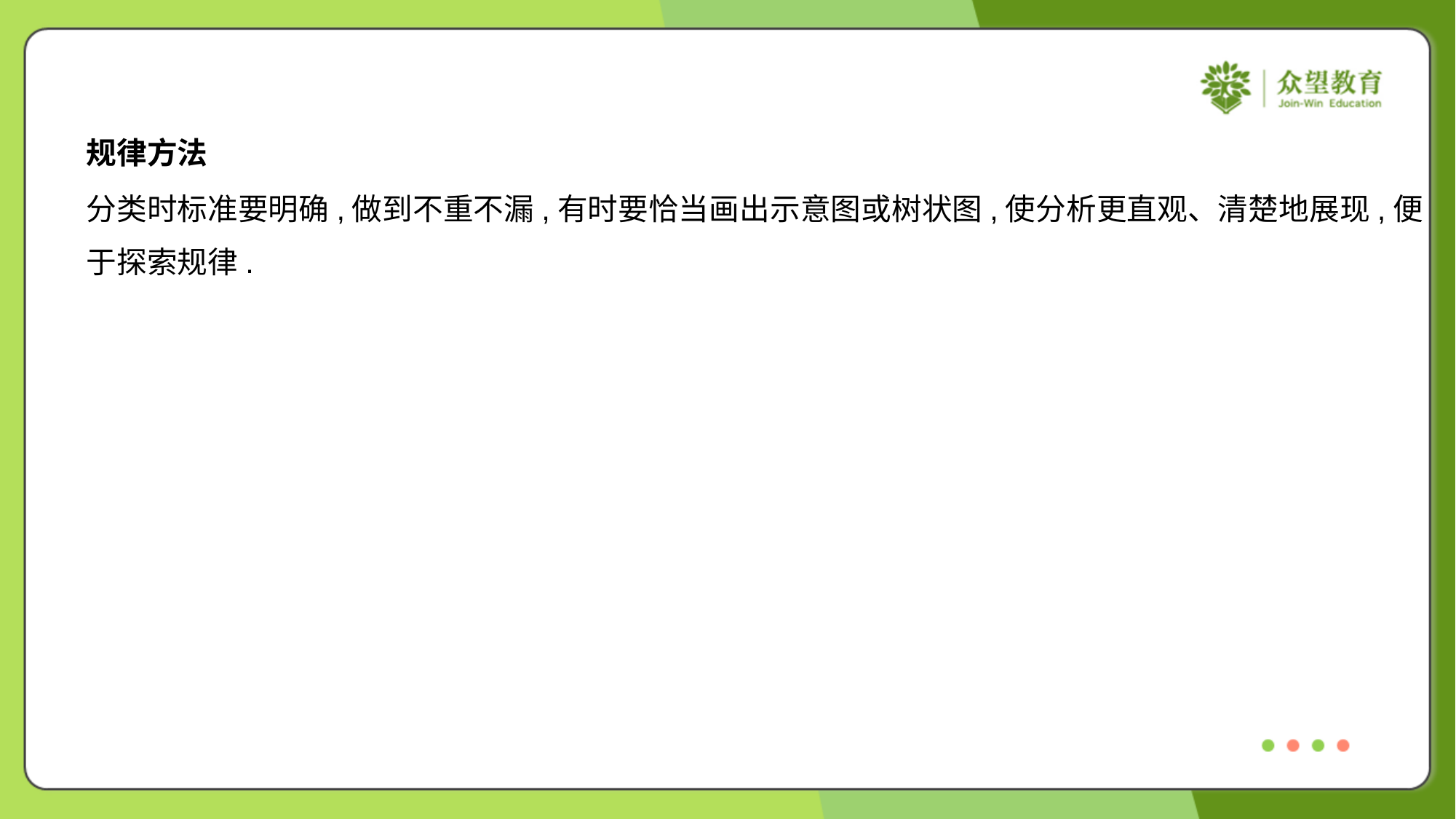

规律方法
分类时标准要明确,做到不重不漏,有时要恰当画出示意图或树状图,使分析更直观、清楚地展现,便
于探索规律.